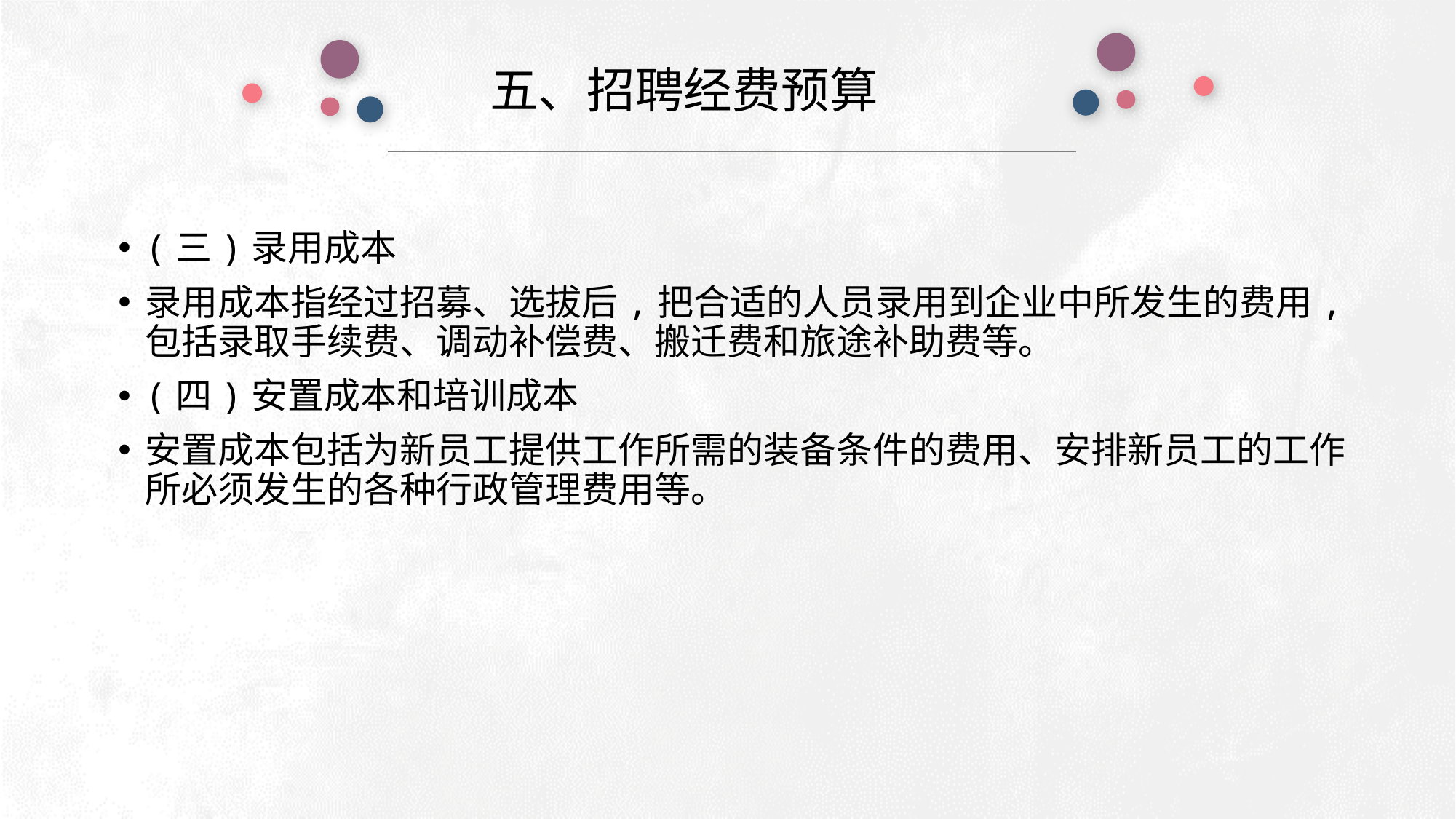

五、招聘经费预算

e7d195523061f1c0deeec63e560781cfd59afb0ea006f2a87ABB68BF51EA6619813959095094C18C62A12F549504892A4AAA8C1554C6663626E05CA27F281A14E6983772AFC3FB97135759321DEA3D70CCCB10945EC5A0322096E752803368C2184698845E3CCD6DB7F651295A8E4F3FDC19EA64A2B4A4AC1434B55AAE41CF0BF61B375C23F3039959E085EE760725AA
(三)录用成本
录用成本指经过招募、选拔后,把合适的人员录用到企业中所发生的费用,包括录取手续费、调动补偿费、搬迁费和旅途补助费等。
(四)安置成本和培训成本
安置成本包括为新员工提供工作所需的装备条件的费用、安排新员工的工作所必须发生的各种行政管理费用等。